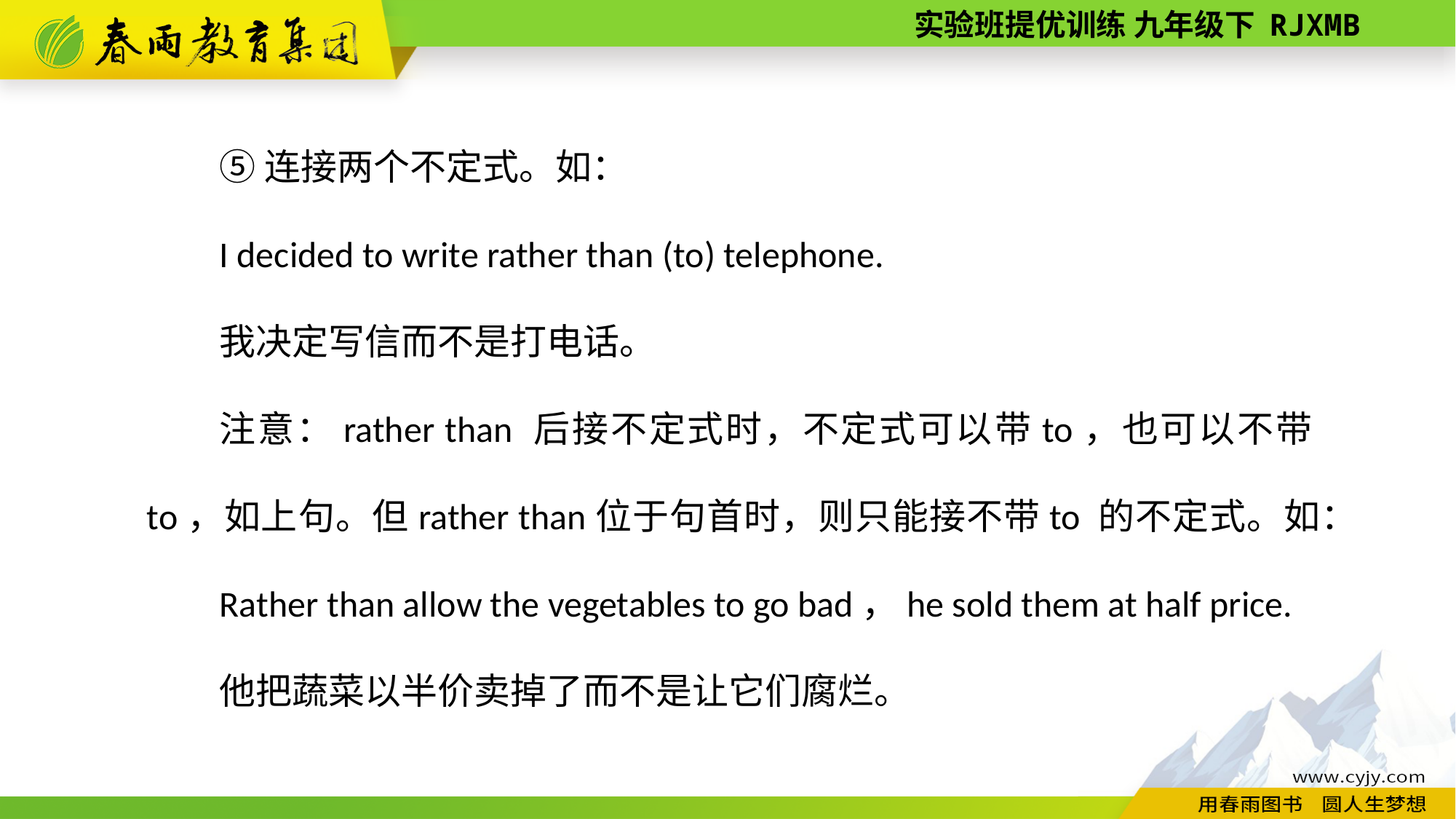

⑤连接两个不定式。如：
I decided to write rather than (to) telephone.
我决定写信而不是打电话。
注意：rather than 后接不定式时，不定式可以带to，也可以不带to，如上句。但rather than位于句首时，则只能接不带to 的不定式。如：
Rather than allow the vegetables to go bad，he sold them at half price.
他把蔬菜以半价卖掉了而不是让它们腐烂。